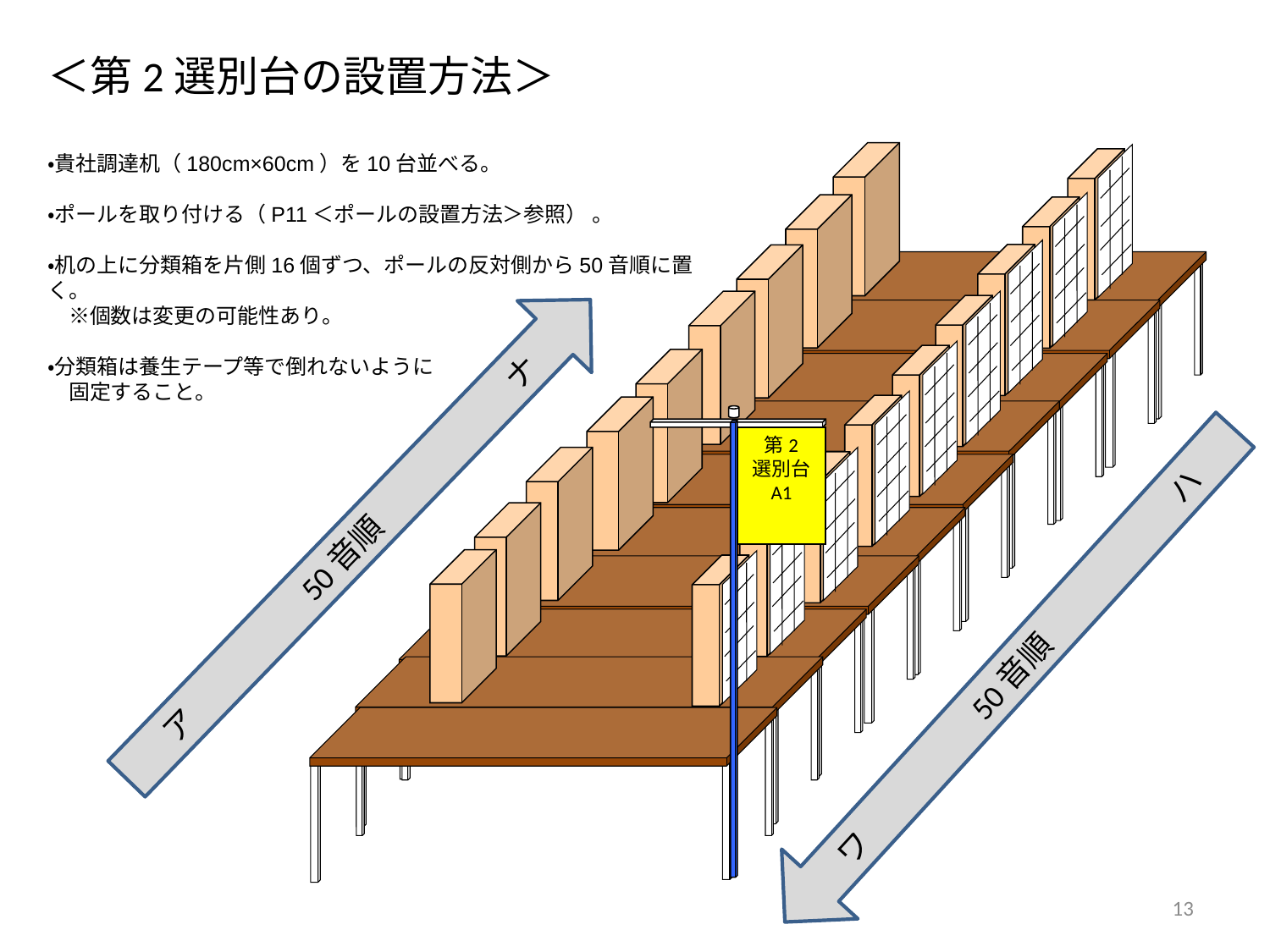

# ＜第2選別台の設置方法＞

ア　　　　　50音順　　　　　　ナ

第2
選別台
A1

・貴社調達机（180cm×60cm）を10台並べる。

・ポールを取り付ける（P11＜ポールの設置方法＞参照） 。

・机の上に分類箱を片側16個ずつ、ポールの反対側から50音順に置く。
　※個数は変更の可能性あり。

・分類箱は養生テープ等で倒れないように
　固定すること。
ワ　　　　　50音順　　　　　　ハ
13